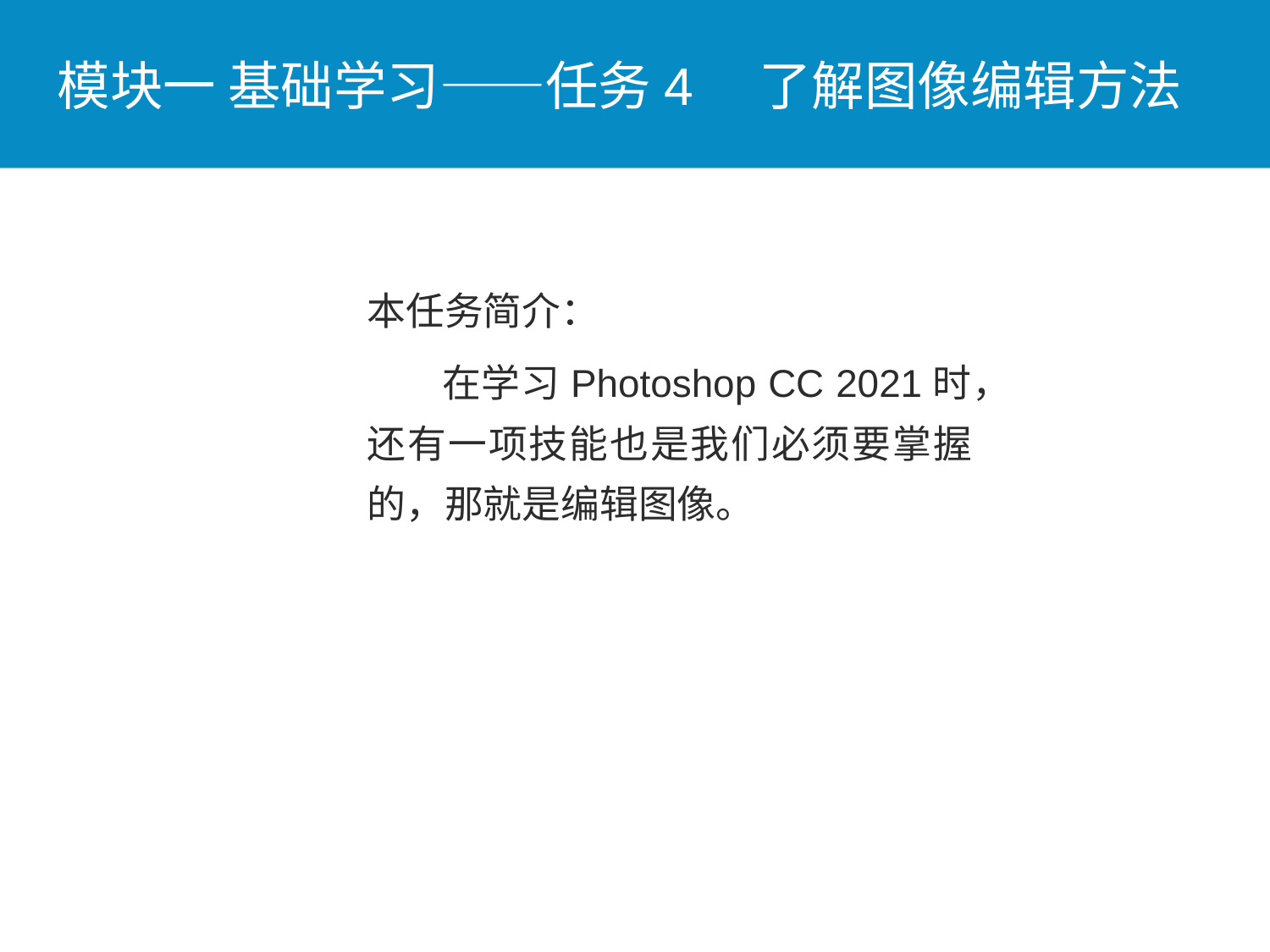

模块一 基础学习——任务4　了解图像编辑方法
本任务简介：
在学习Photoshop CC 2021时，还有一项技能也是我们必须要掌握的，那就是编辑图像。